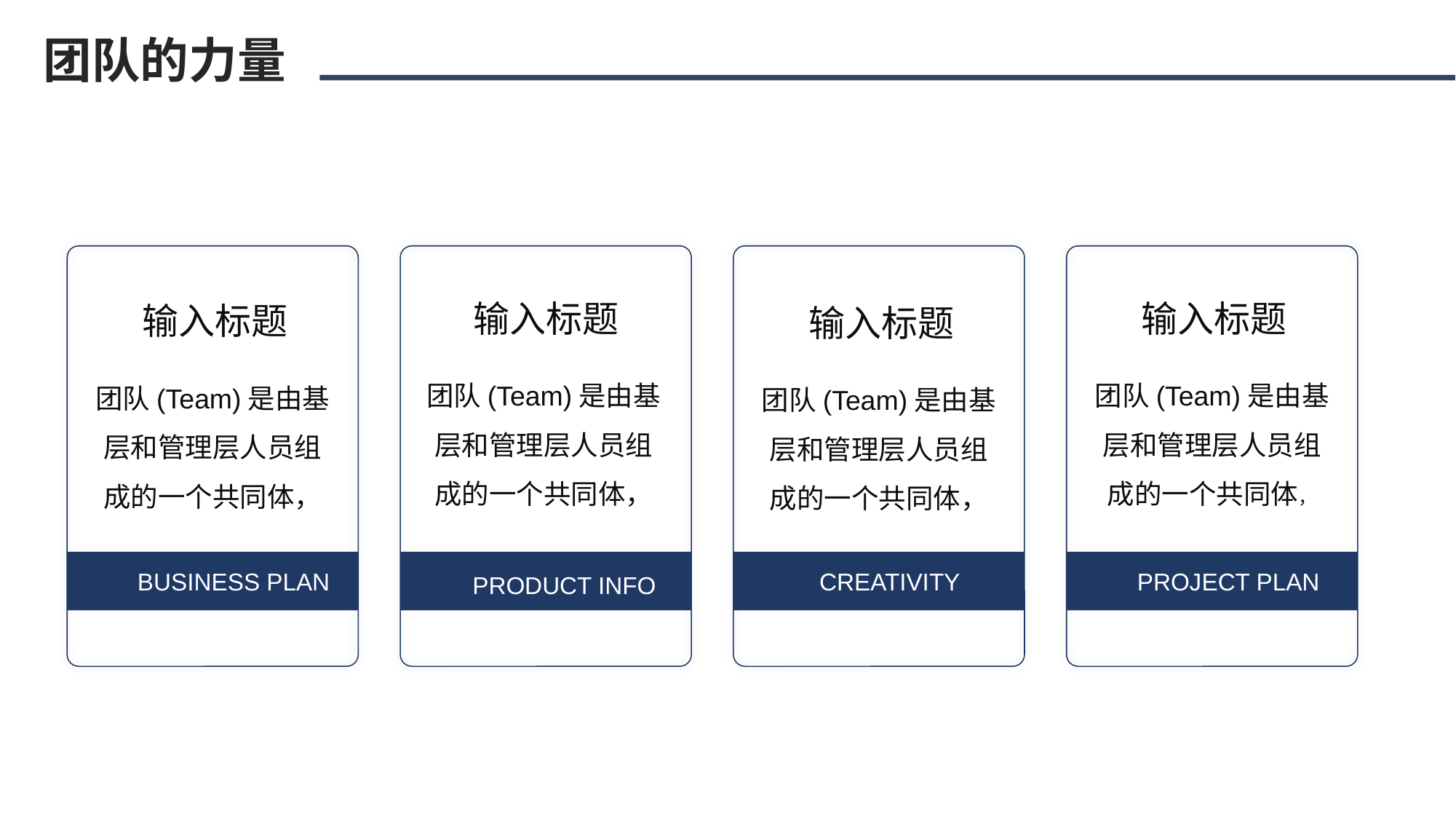

团队的力量

BUSINESS PLAN

PRODUCT INFO

CREATIVITY

PROJECT PLAN
输入标题
团队(Team)是由基层和管理层人员组成的一个共同体，
输入标题
团队(Team)是由基层和管理层人员组成的一个共同体，
输入标题
团队(Team)是由基层和管理层人员组成的一个共同体，
输入标题
团队(Team)是由基层和管理层人员组成的一个共同体，